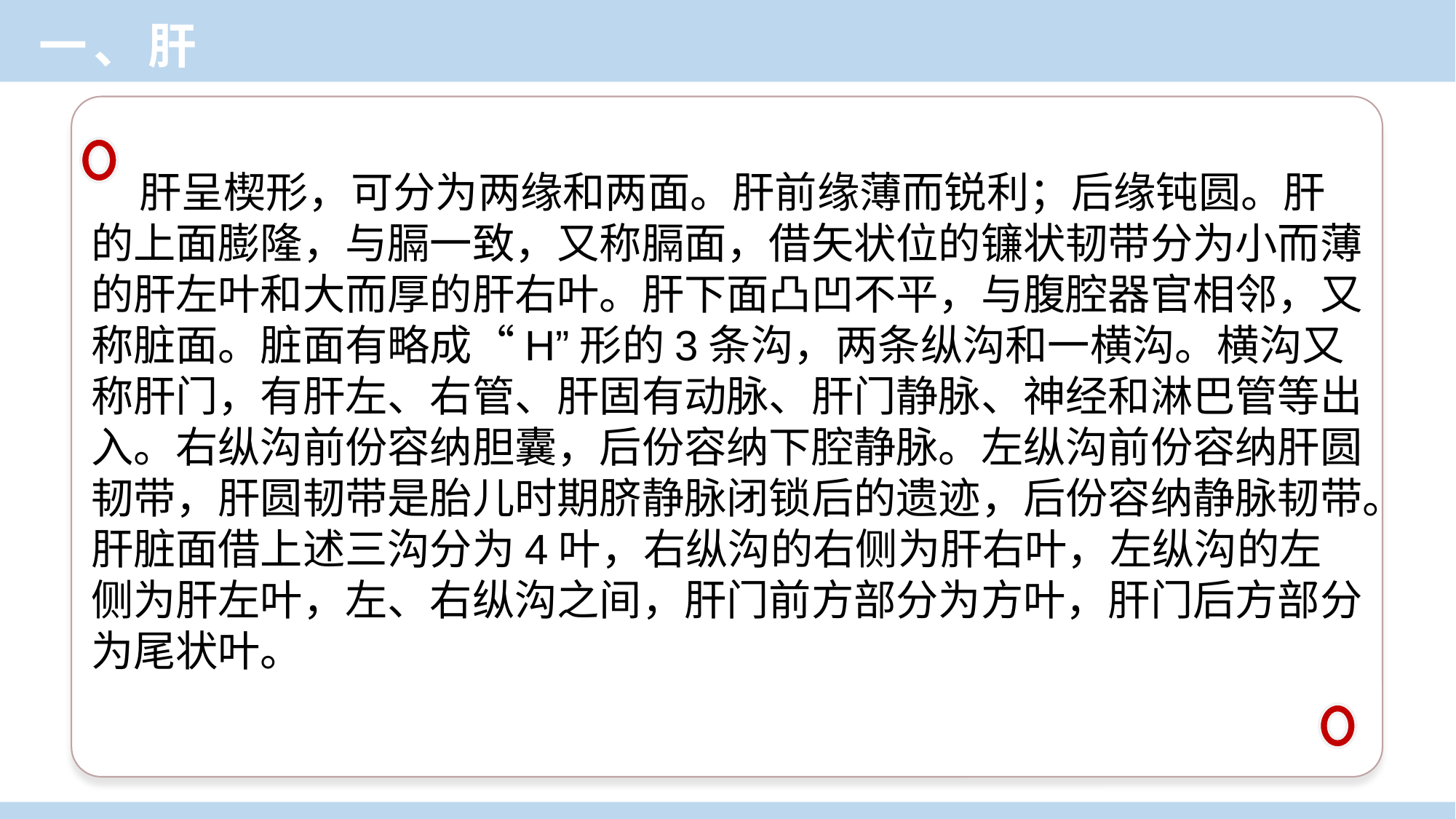

一、肝
    肝呈楔形，可分为两缘和两面。肝前缘薄而锐利；后缘钝圆。肝的上面膨隆，与膈一致，又称膈面，借矢状位的镰状韧带分为小而薄的肝左叶和大而厚的肝右叶。肝下面凸凹不平，与腹腔器官相邻，又称脏面。脏面有略成“H”形的3条沟，两条纵沟和一横沟。横沟又称肝门，有肝左、右管、肝固有动脉、肝门静脉、神经和淋巴管等出入。右纵沟前份容纳胆囊，后份容纳下腔静脉。左纵沟前份容纳肝圆韧带，肝圆韧带是胎儿时期脐静脉闭锁后的遗迹，后份容纳静脉韧带。肝脏面借上述三沟分为4叶，右纵沟的右侧为肝右叶，左纵沟的左侧为肝左叶，左、右纵沟之间，肝门前方部分为方叶，肝门后方部分为尾状叶。